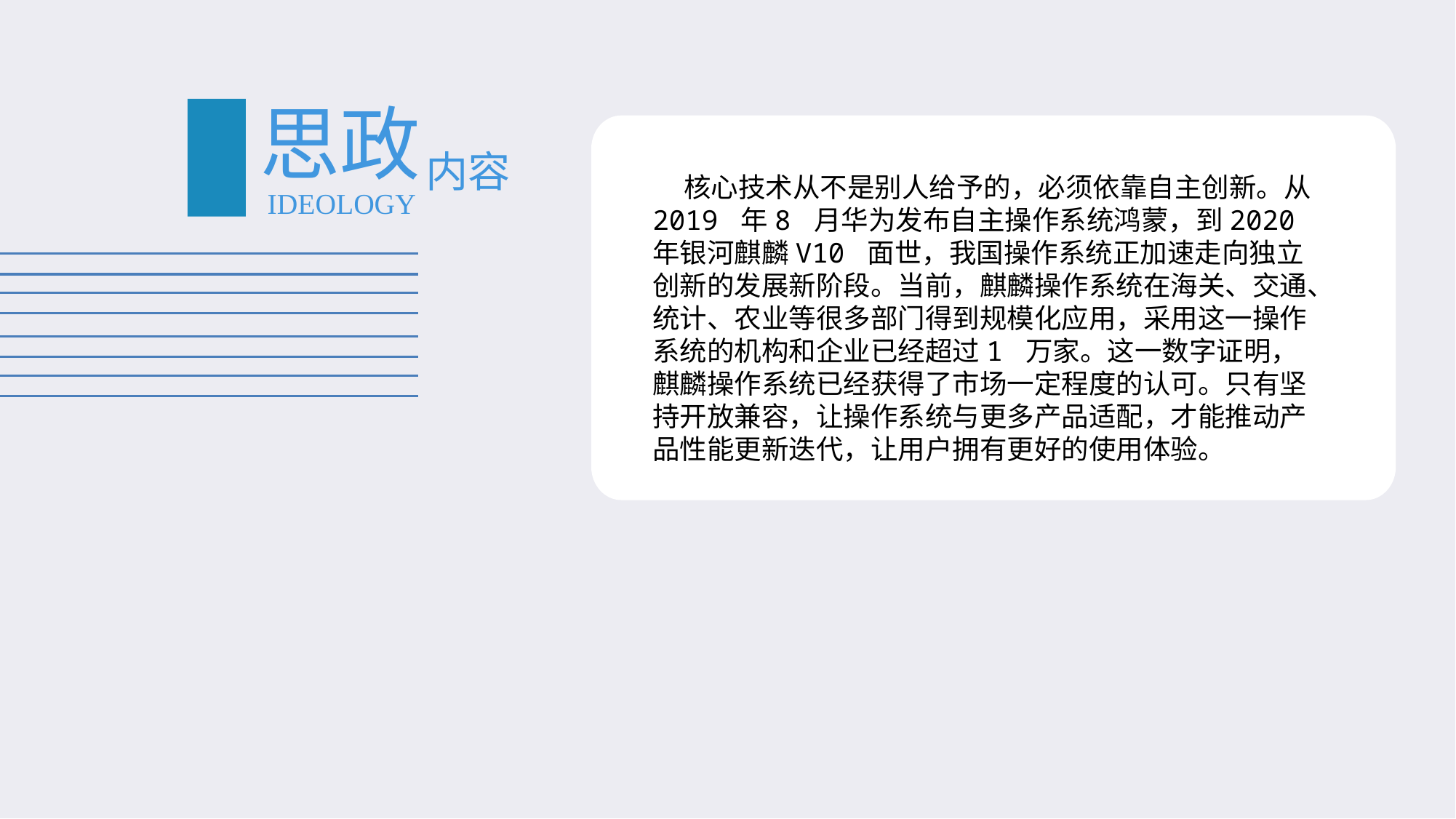

#
思政
内容

    核心技术从不是别人给予的，必须依靠自主创新。从2019 年8 月华为发布自主操作系统鸿蒙，到2020 年银河麒麟V10 面世，我国操作系统正加速走向独立创新的发展新阶段。当前，麒麟操作系统在海关、交通、统计、农业等很多部门得到规模化应用，采用这一操作系统的机构和企业已经超过1 万家。这一数字证明，麒麟操作系统已经获得了市场一定程度的认可。只有坚持开放兼容，让操作系统与更多产品适配，才能推动产品性能更新迭代，让用户拥有更好的使用体验。

IDEOLOGY